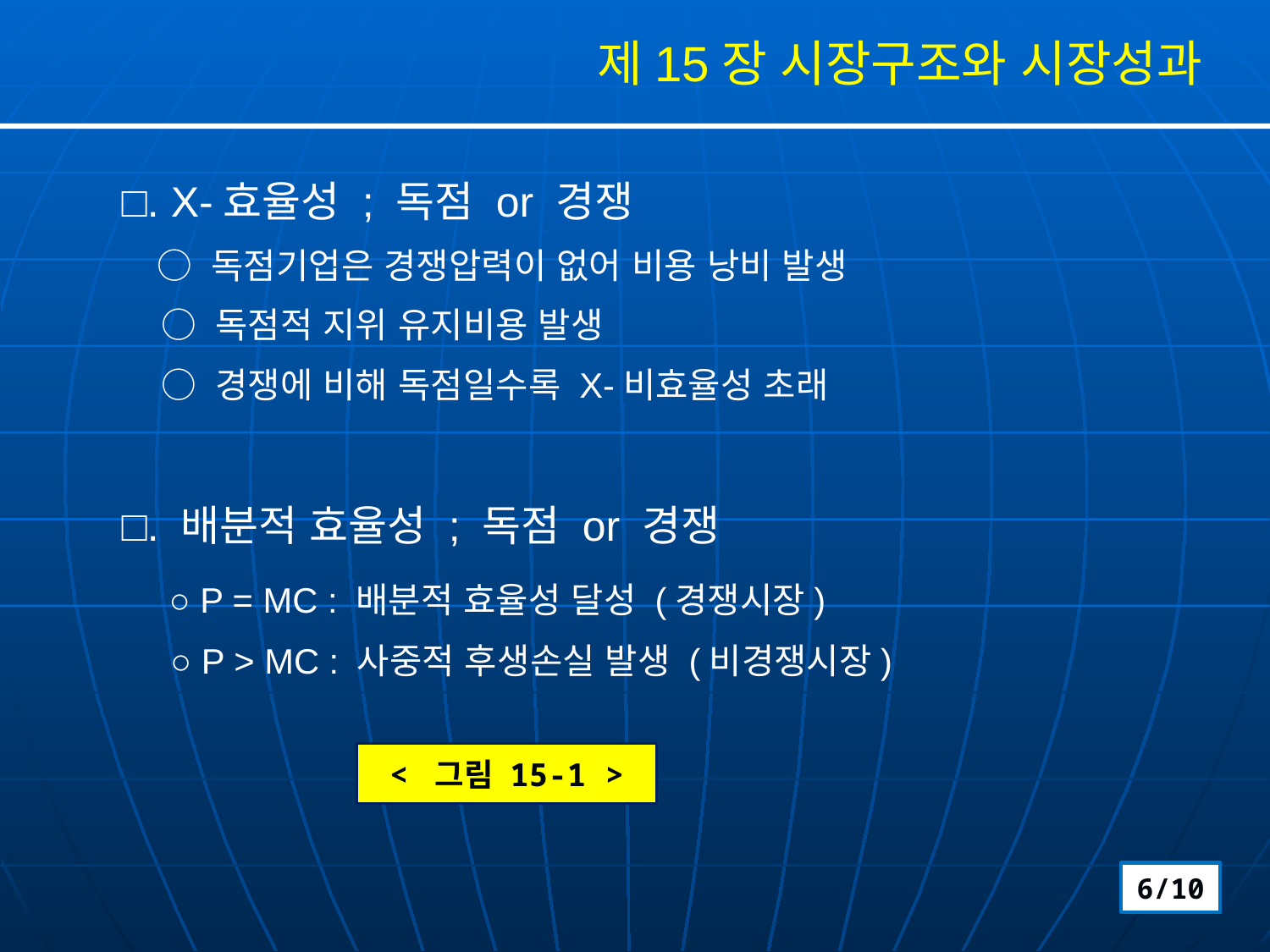

제15장 시장구조와 시장성과

□. X-효율성 ; 독점 or 경쟁
    ○ 독점기업은 경쟁압력이 없어 비용 낭비 발생
    ○ 독점적 지위 유지비용 발생
    ○ 경쟁에 비해 독점일수록 X-비효율성 초래

□. 배분적 효율성 ; 독점 or 경쟁
    ○ P = MC : 배분적 효율성 달성 (경쟁시장)
     ○ P > MC : 사중적 후생손실 발생 (비경쟁시장)

< 그림 15-1 >
6/10